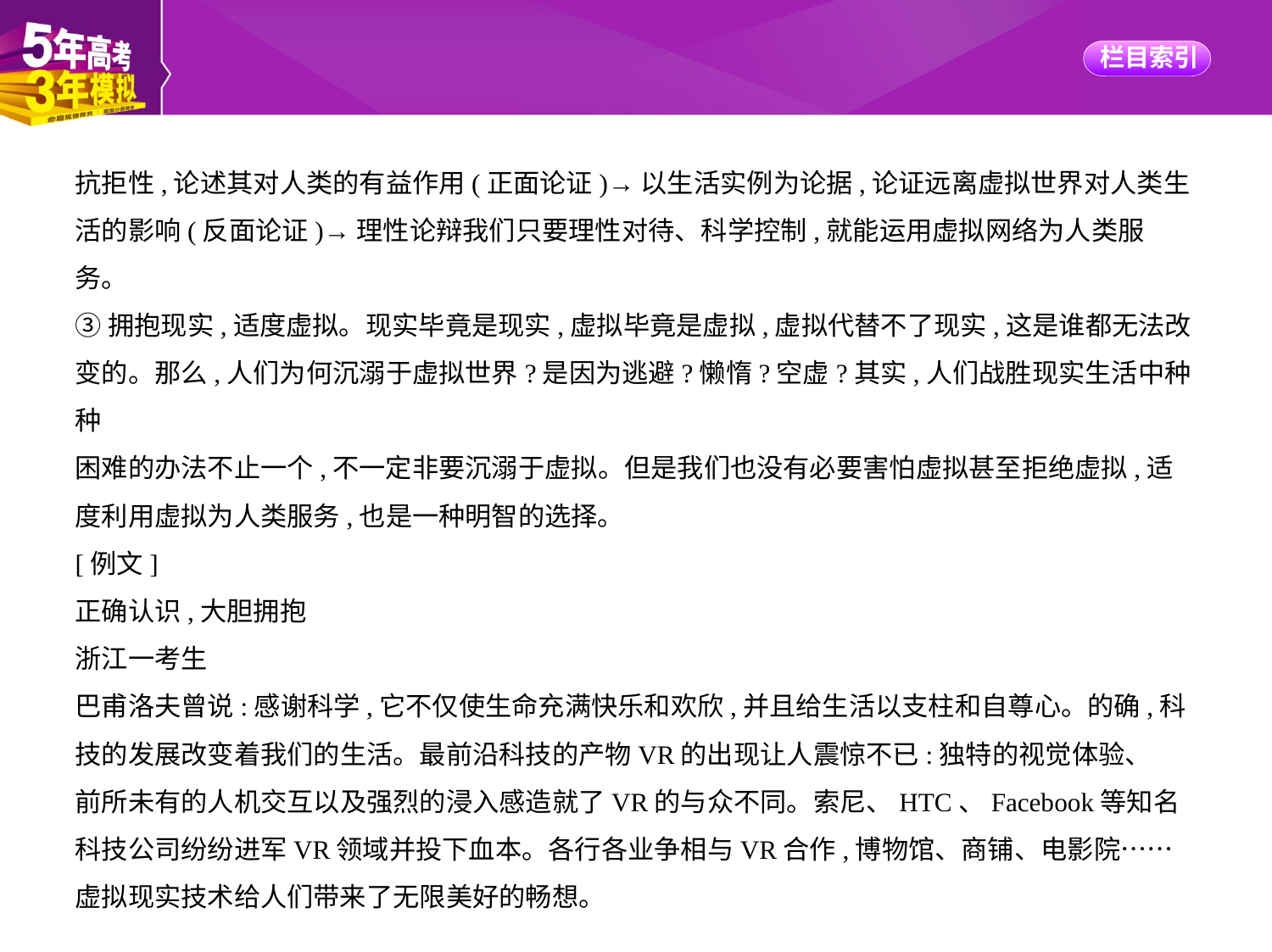

抗拒性,论述其对人类的有益作用(正面论证)→以生活实例为论据,论证远离虚拟世界对人类生
活的影响(反面论证)→理性论辩我们只要理性对待、科学控制,就能运用虚拟网络为人类服
务。
③拥抱现实,适度虚拟。现实毕竟是现实,虚拟毕竟是虚拟,虚拟代替不了现实,这是谁都无法改
变的。那么,人们为何沉溺于虚拟世界?是因为逃避?懒惰?空虚?其实,人们战胜现实生活中种种
困难的办法不止一个,不一定非要沉溺于虚拟。但是我们也没有必要害怕虚拟甚至拒绝虚拟,适
度利用虚拟为人类服务,也是一种明智的选择。
[例文]
正确认识,大胆拥抱
浙江一考生
巴甫洛夫曾说:感谢科学,它不仅使生命充满快乐和欢欣,并且给生活以支柱和自尊心。的确,科
技的发展改变着我们的生活。最前沿科技的产物VR的出现让人震惊不已:独特的视觉体验、
前所未有的人机交互以及强烈的浸入感造就了VR的与众不同。索尼、HTC、Facebook等知名
科技公司纷纷进军VR领域并投下血本。各行各业争相与VR合作,博物馆、商铺、电影院……
虚拟现实技术给人们带来了无限美好的畅想。